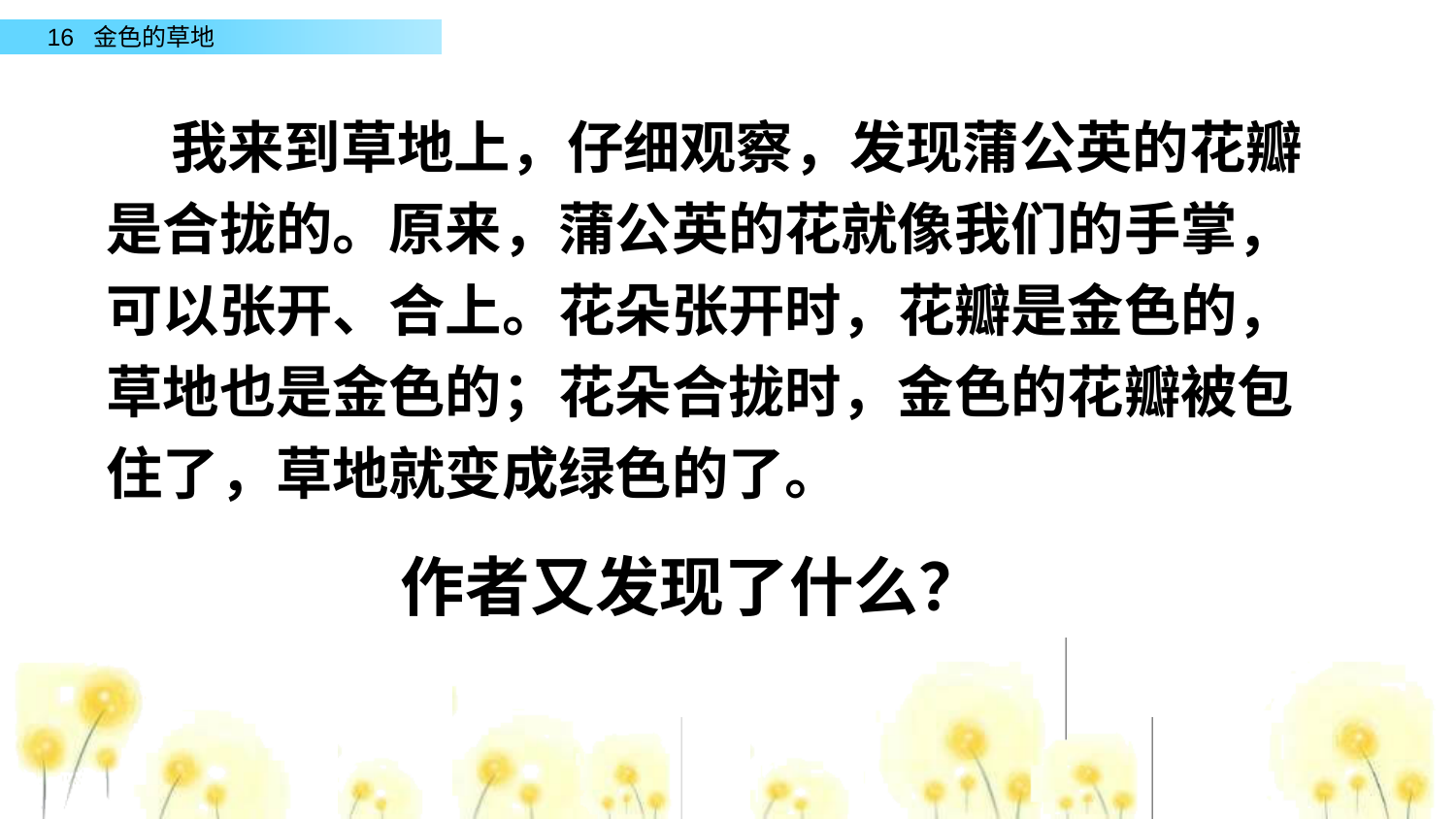

我来到草地上，仔细观察，发现蒲公英的花瓣是合拢的。原来，蒲公英的花就像我们的手掌，可以张开、合上。花朵张开时，花瓣是金色的，草地也是金色的；花朵合拢时，金色的花瓣被包住了，草地就变成绿色的了。
作者又发现了什么？